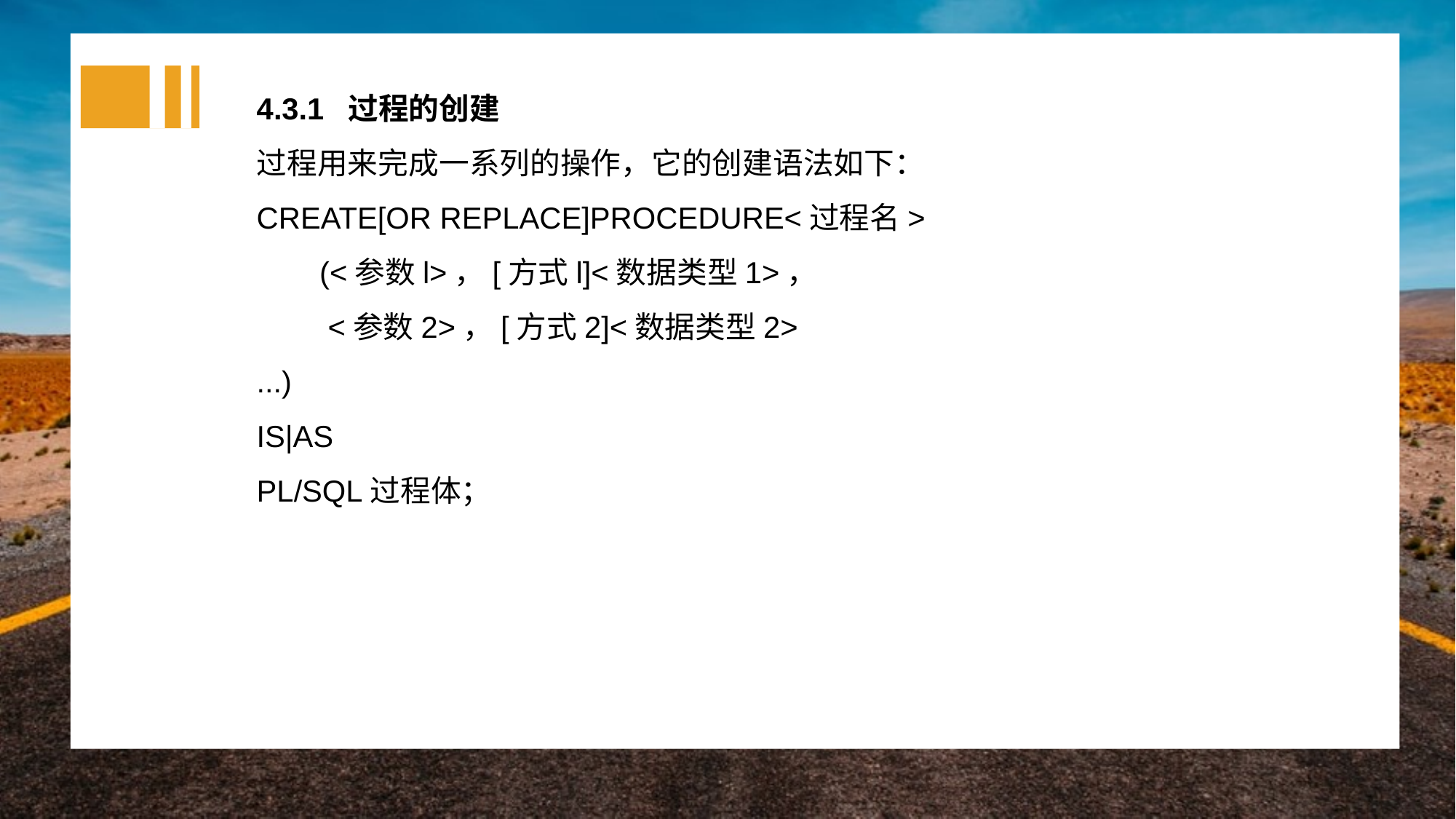

4.3.1  过程的创建
过程用来完成一系列的操作，它的创建语法如下：
CREATE[OR REPLACE]PROCEDURE<过程名>
   	 (<参数l>，[方式l]<数据类型1>，
  	  <参数2>，[方式2]<数据类型2>
...)
IS|AS
PL/SQL过程体；